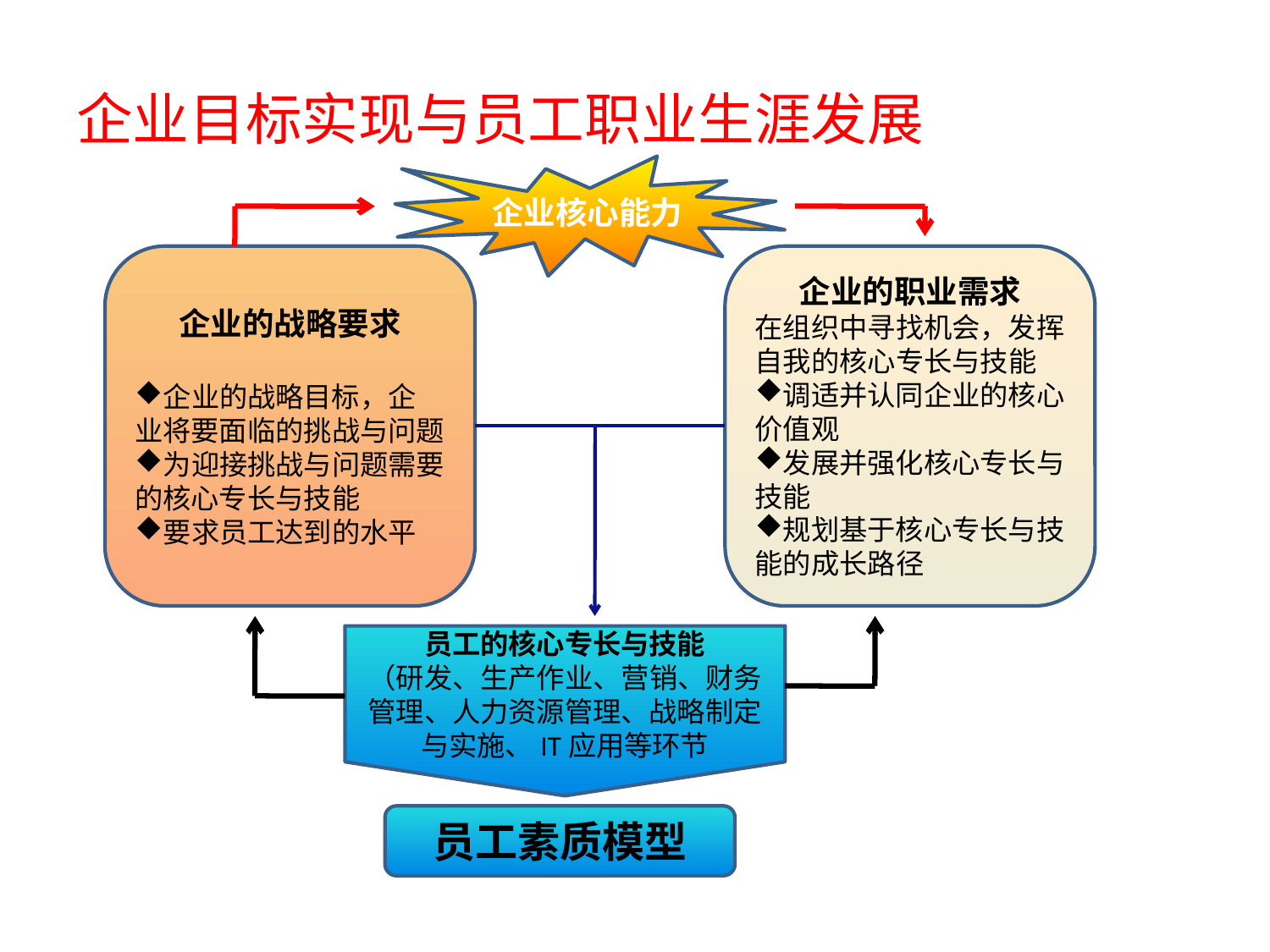

# 企业目标实现与员工职业生涯发展
企业核心能力
企业的战略要求

企业的战略目标，企    业将要面临的挑战与问题
为迎接挑战与问题需要的核心专长与技能
要求员工达到的水平
企业的职业需求
在组织中寻找机会，发挥自我的核心专长与技能
调适并认同企业的核心价值观
发展并强化核心专长与技能
规划基于核心专长与技能的成长路径
员工的核心专长与技能
（研发、生产作业、营销、财务管理、人力资源管理、战略制定与实施、IT应用等环节
员工素质模型